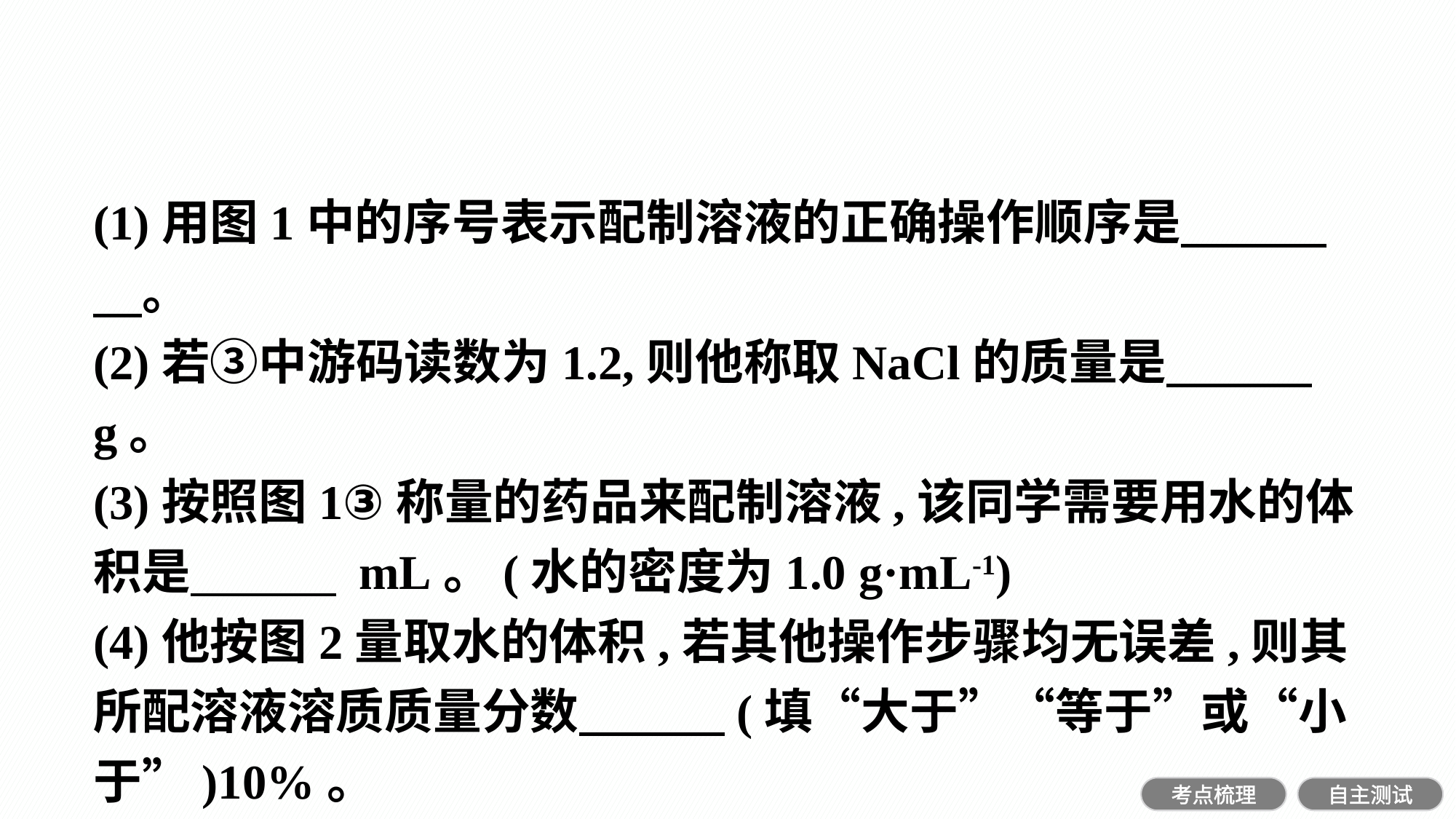

(1)用图1中的序号表示配制溶液的正确操作顺序是　　　　。
(2)若③中游码读数为1.2,则他称取NaCl的质量是　　　 g。
(3)按照图1③称量的药品来配制溶液,该同学需要用水的体积是　　　 mL。(水的密度为1.0 g·mL-1)
(4)他按图2量取水的体积,若其他操作步骤均无误差,则其所配溶液溶质质量分数　　　(填“大于”“等于”或“小于”)10%。